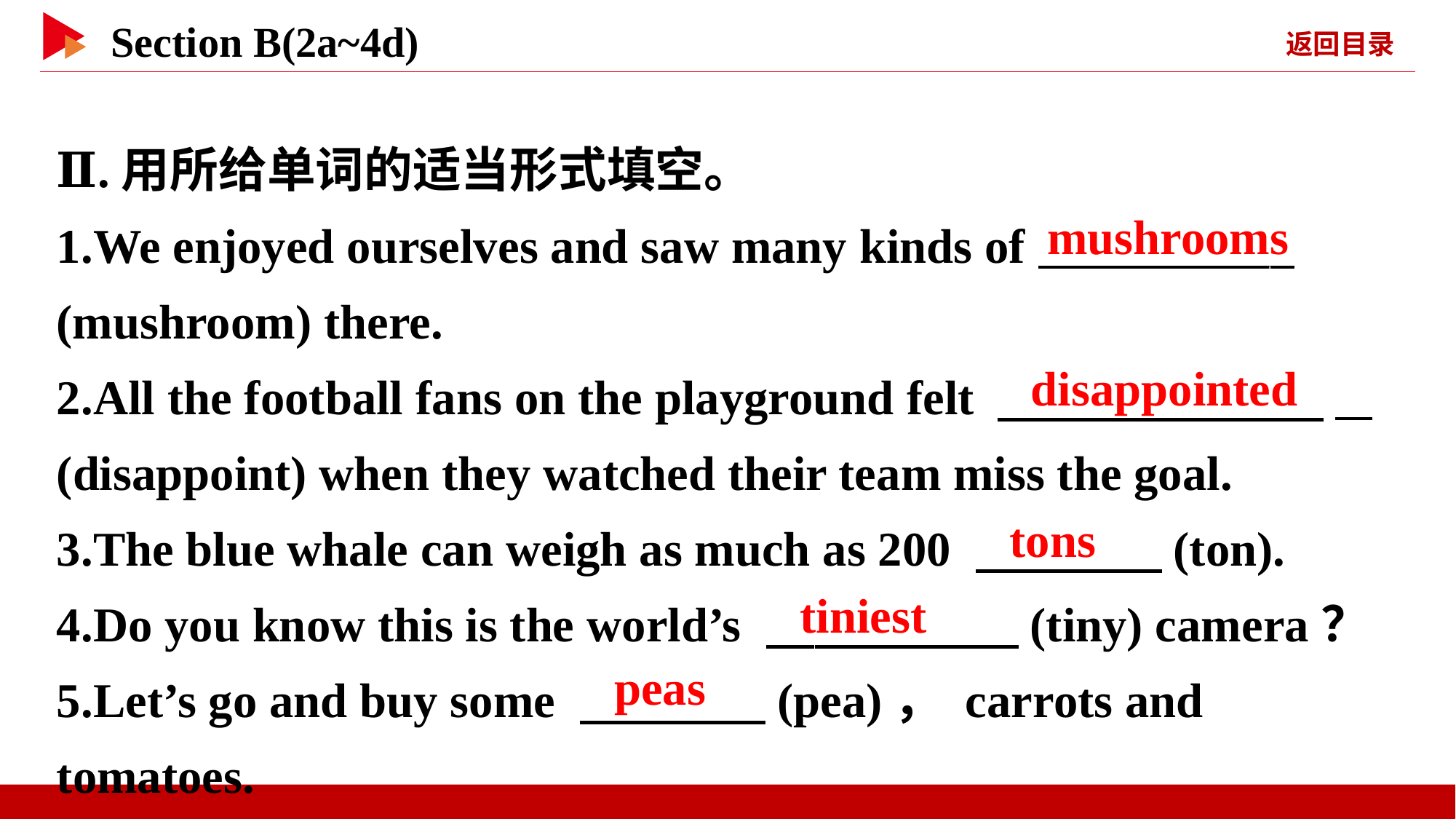

Ⅱ.用所给单词的适当形式填空。
1.We enjoyed ourselves and saw many kinds of                    _
(mushroom) there.
2.All the football fans on the playground felt 　                         _
(disappoint) when they watched their team miss the goal.
3.The blue whale can weigh as much as 200 　        　(ton).
4.Do you know this is the world’s 　              　(tiny) camera？
5.Let’s go and buy some 　        　(pea)， carrots and tomatoes.
mushrooms
disappointed
tons
tiniest
peas